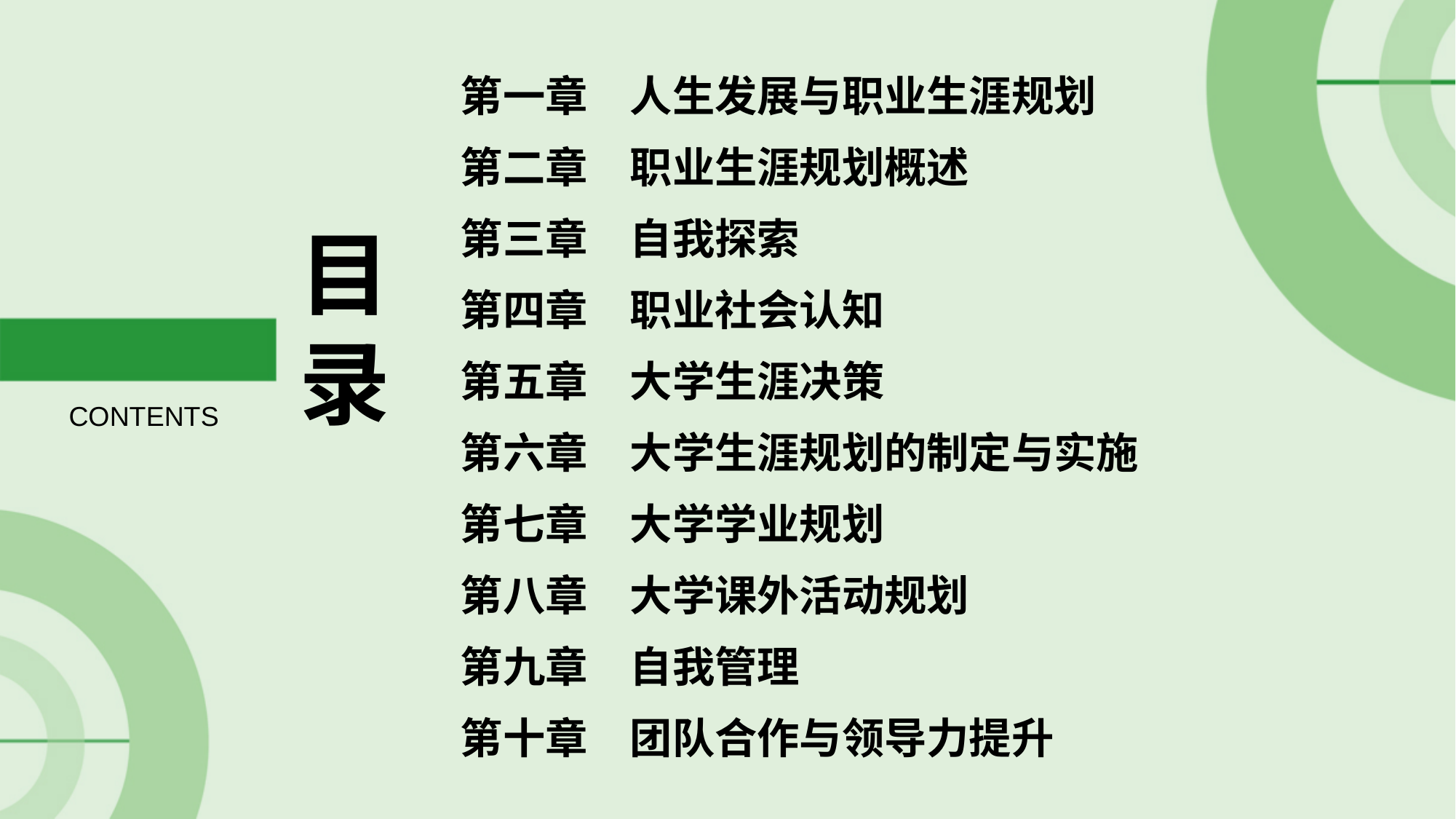

第一章 人生发展与职业生涯规划
第二章　职业生涯规划概述
第三章　自我探索
第四章　职业社会认知
第五章　大学生涯决策
第六章　大学生涯规划的制定与实施
第七章　大学学业规划
第八章　大学课外活动规划
第九章　自我管理
第十章　团队合作与领导力提升
目
录
CONTENTS